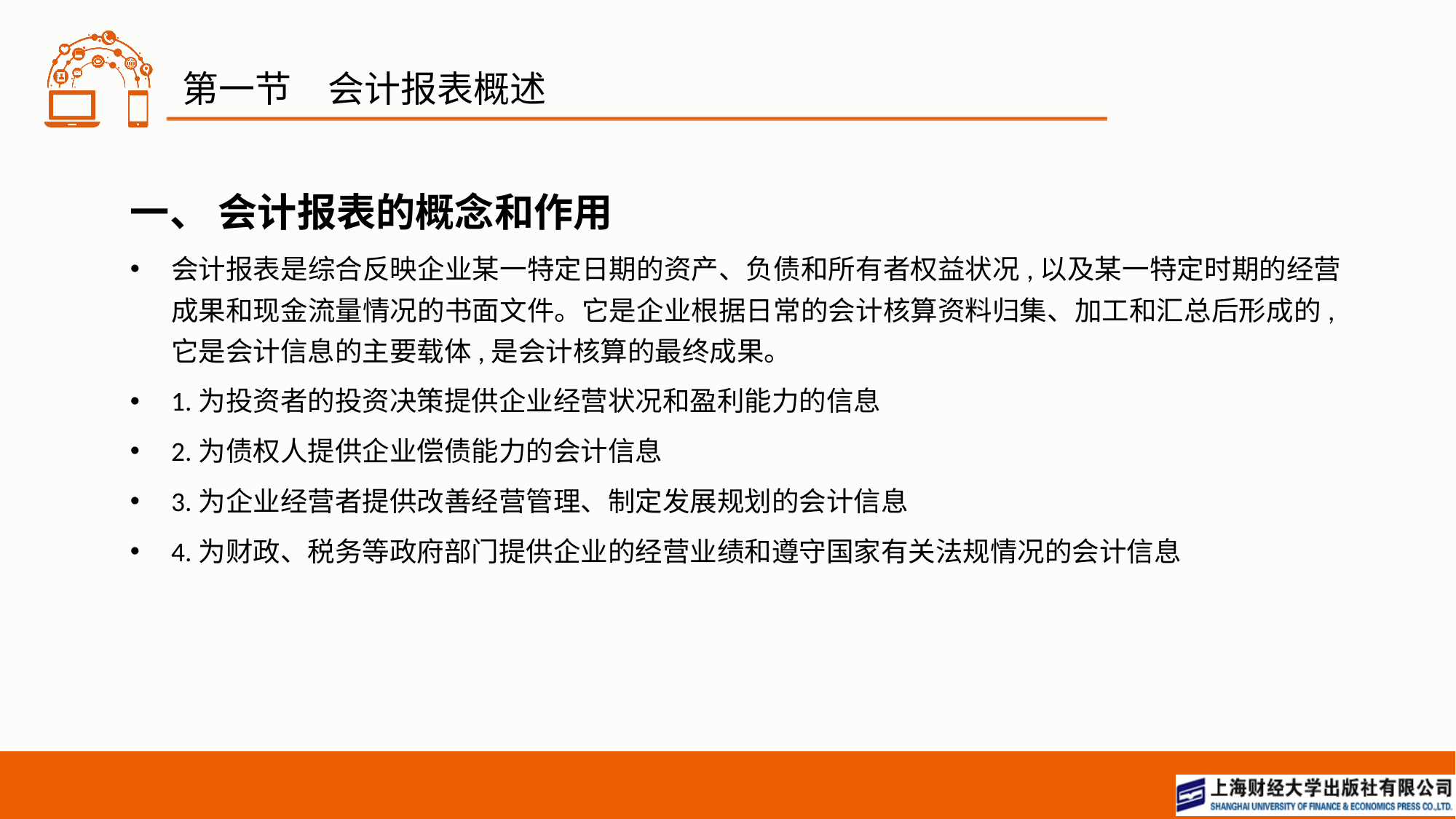

# 第一节　会计报表概述
一、 会计报表的概念和作用
会计报表是综合反映企业某一特定日期的资产、负债和所有者权益状况,以及某一特定时期的经营成果和现金流量情况的书面文件。它是企业根据日常的会计核算资料归集、加工和汇总后形成的,它是会计信息的主要载体,是会计核算的最终成果。
1.为投资者的投资决策提供企业经营状况和盈利能力的信息
2.为债权人提供企业偿债能力的会计信息
3.为企业经营者提供改善经营管理、制定发展规划的会计信息
4.为财政、税务等政府部门提供企业的经营业绩和遵守国家有关法规情况的会计信息